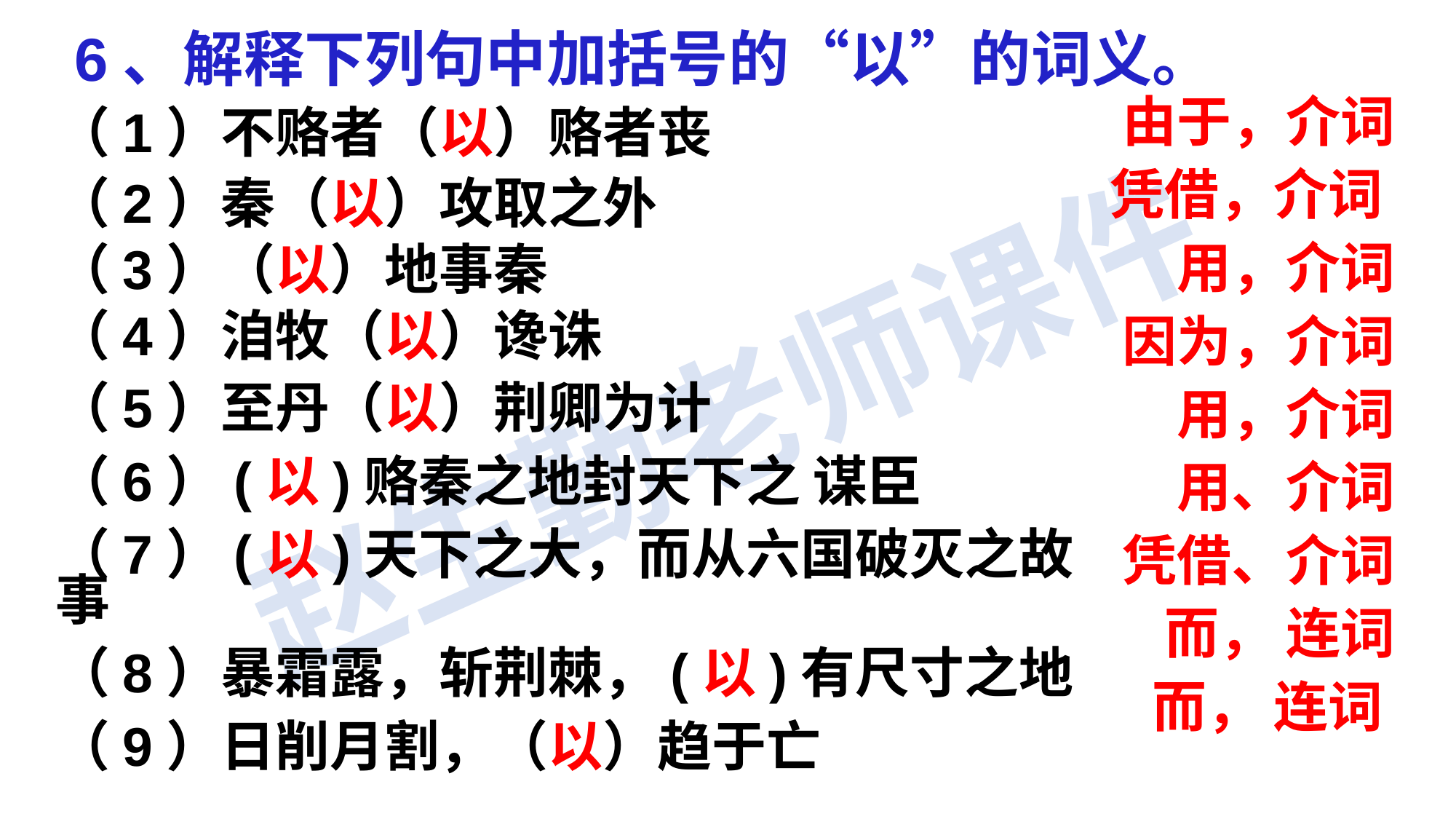

6、解释下列句中加括号的“以”的词义。
（1）不赂者（以）赂者丧
（2）秦（以）攻取之外
（3）（以）地事秦
（4）洎牧（以）谗诛
（5）至丹（以）荆卿为计
（6）(以)赂秦之地封天下之 谋臣
（7）(以)天下之大，而从六国破灭之故事
（8）暴霜露，斩荆棘，(以)有尺寸之地
（9）日削月割，（以）趋于亡
由于，介词
凭借，介词
用，介词
因为，介词
用，介词
用、介词
凭借、介词
而， 连词
而， 连词